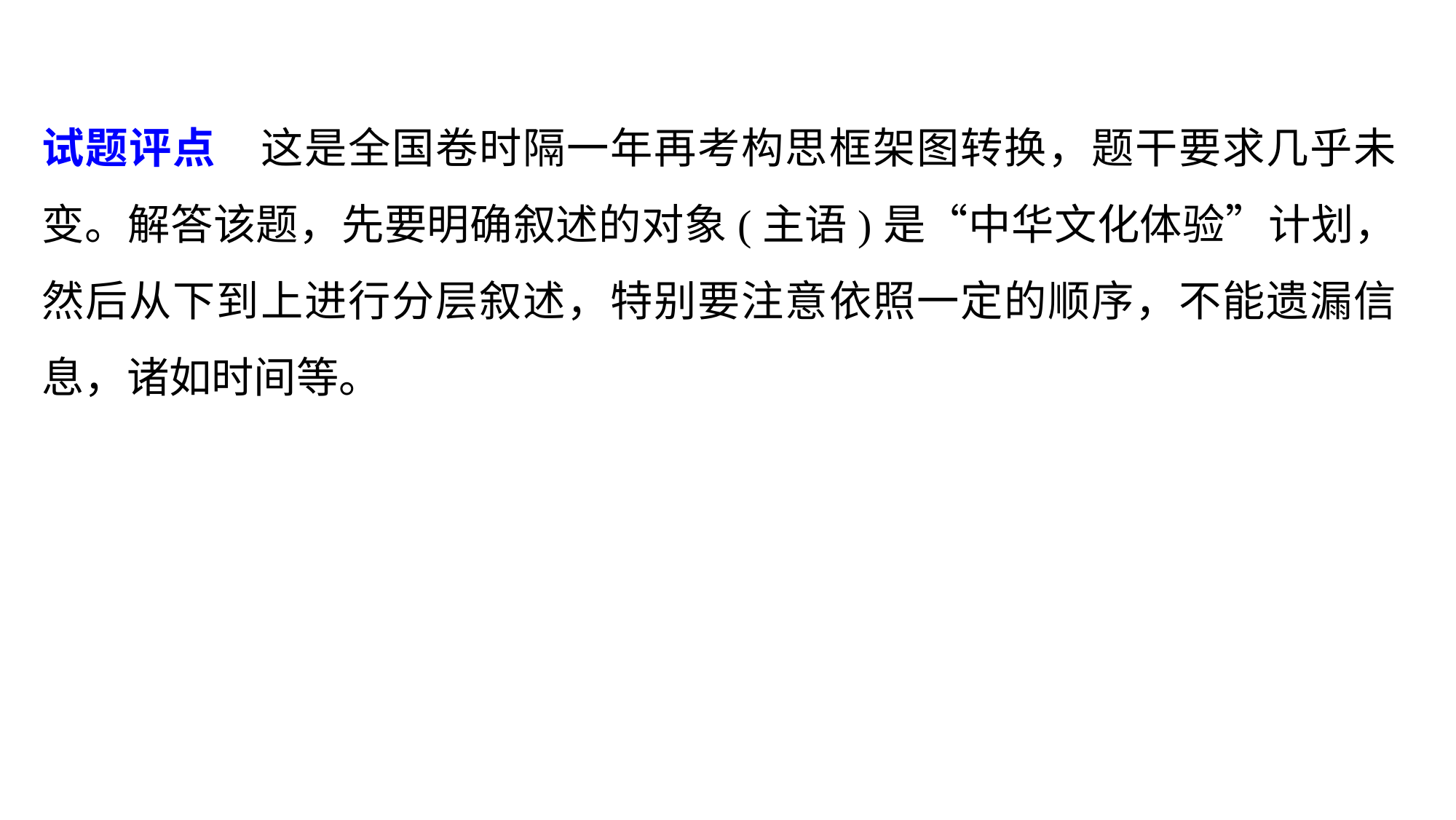

试题评点　这是全国卷时隔一年再考构思框架图转换，题干要求几乎未变。解答该题，先要明确叙述的对象(主语)是“中华文化体验”计划，然后从下到上进行分层叙述，特别要注意依照一定的顺序，不能遗漏信息，诸如时间等。